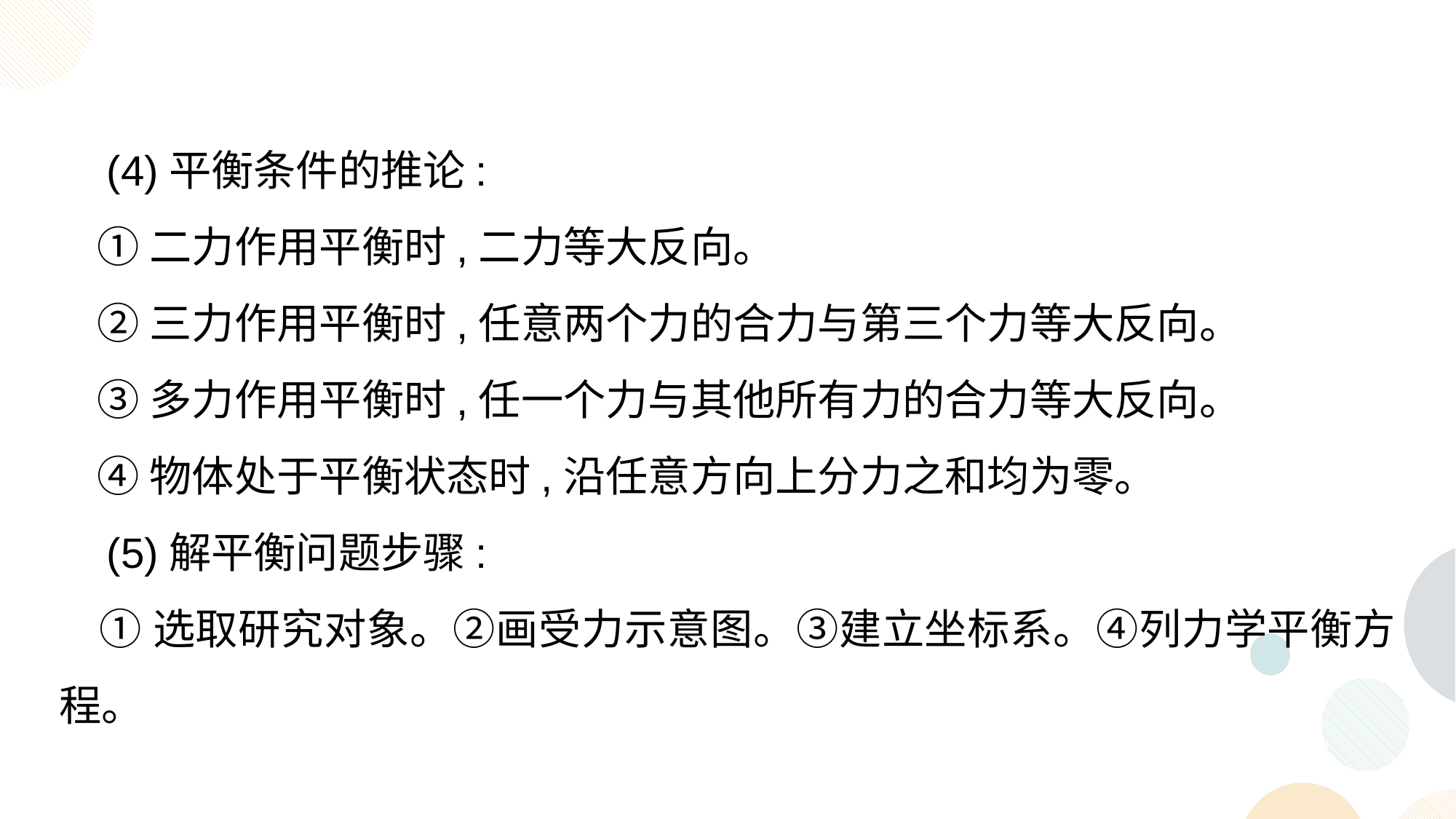

(4)平衡条件的推论:
    ①二力作用平衡时,二力等大反向。
    ②三力作用平衡时,任意两个力的合力与第三个力等大反向。
    ③多力作用平衡时,任一个力与其他所有力的合力等大反向。
    ④物体处于平衡状态时,沿任意方向上分力之和均为零。
    (5)解平衡问题步骤:
    ①选取研究对象。②画受力示意图。③建立坐标系。④列力学平衡方程。